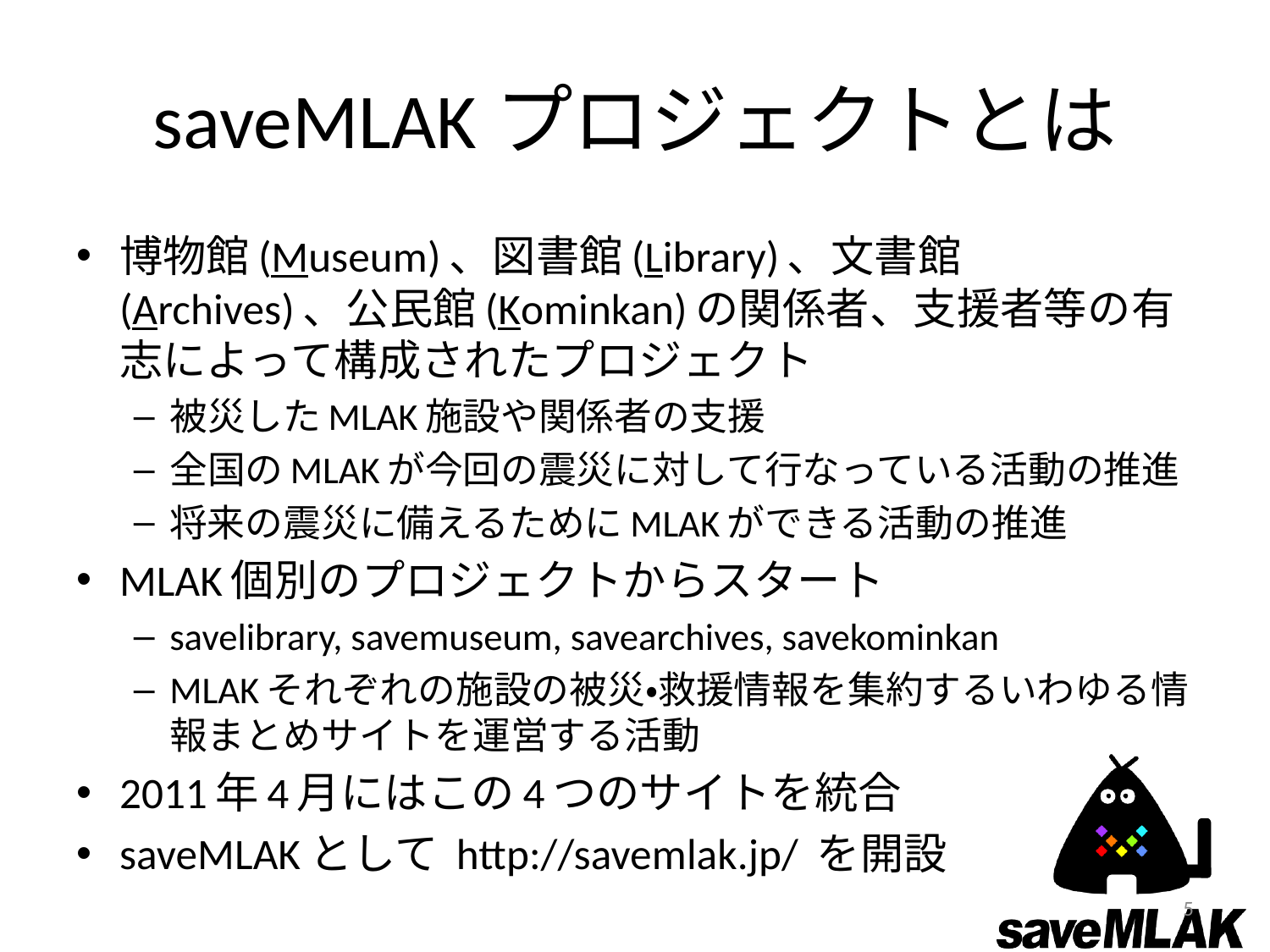

# saveMLAKプロジェクトとは
博物館(Museum)、図書館(Library)、文書館(Archives)、公民館(Kominkan)の関係者、支援者等の有志によって構成されたプロジェクト
被災したMLAK施設や関係者の支援
全国のMLAKが今回の震災に対して行なっている活動の推進
将来の震災に備えるためにMLAKができる活動の推進
MLAK個別のプロジェクトからスタート
savelibrary, savemuseum, savearchives, savekominkan
MLAKそれぞれの施設の被災・救援情報を集約するいわゆる情報まとめサイトを運営する活動
2011年4月にはこの4つのサイトを統合
saveMLAKとして http://savemlak.jp/ を開設
5